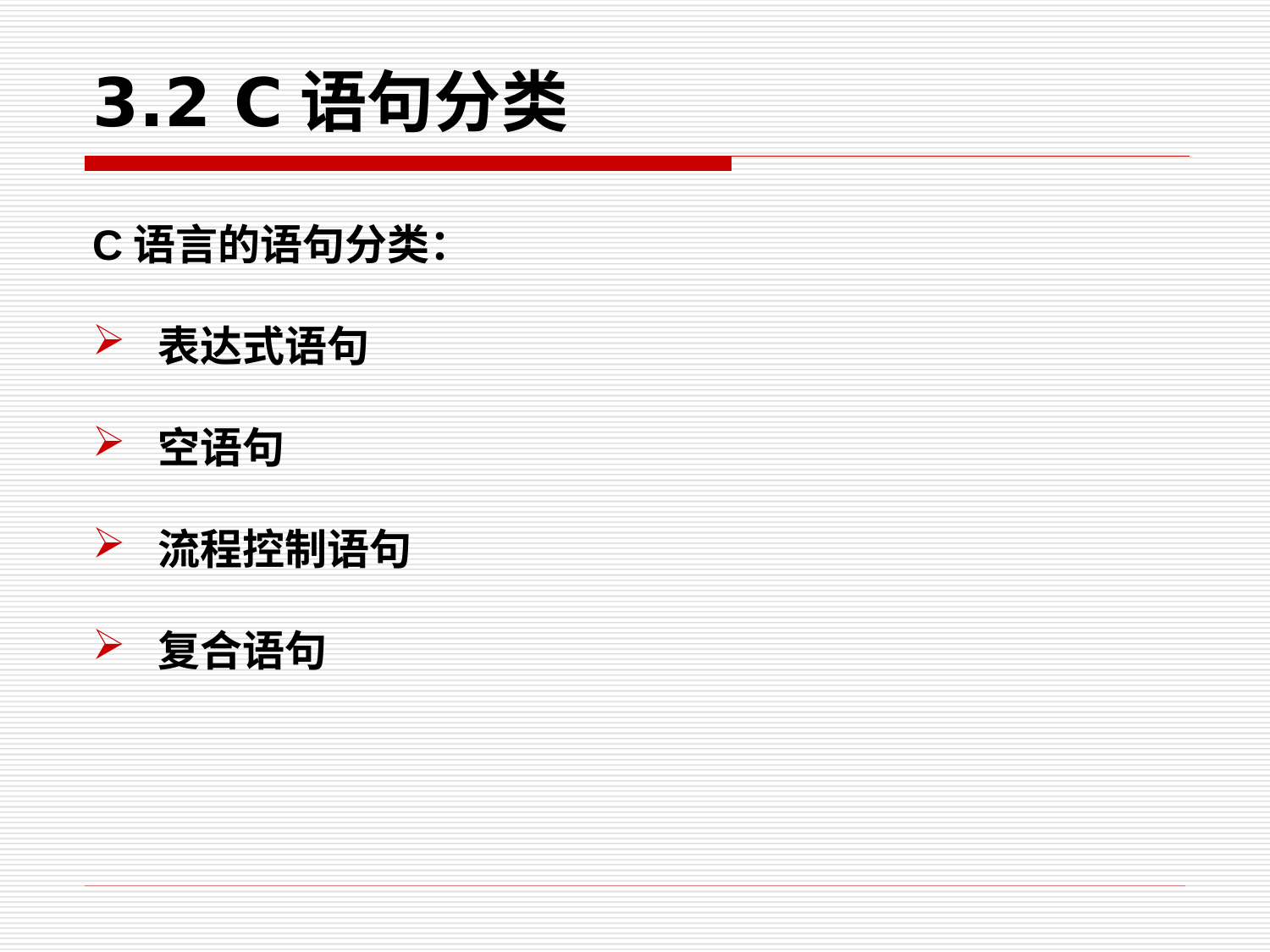

# 3.2 C语句分类
C语言的语句分类：
表达式语句
空语句
流程控制语句
复合语句